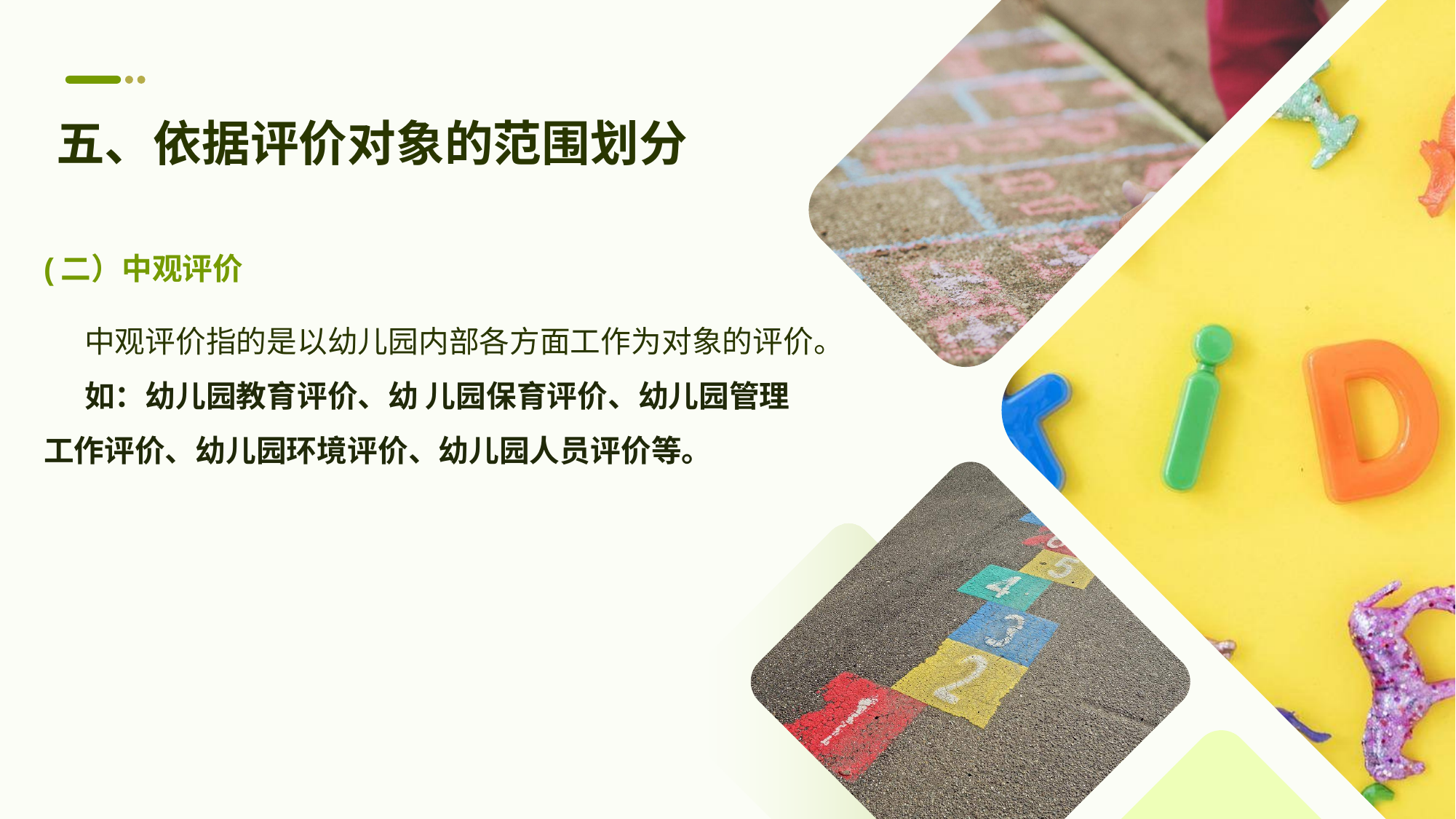

五、依据评价对象的范围划分

(二）中观评价
    中观评价指的是以幼儿园内部各方面工作为对象的评价。
    如：幼儿园教育评价、幼 儿园保育评价、幼儿园管理工作评价、幼儿园环境评价、幼儿园人员评价等。